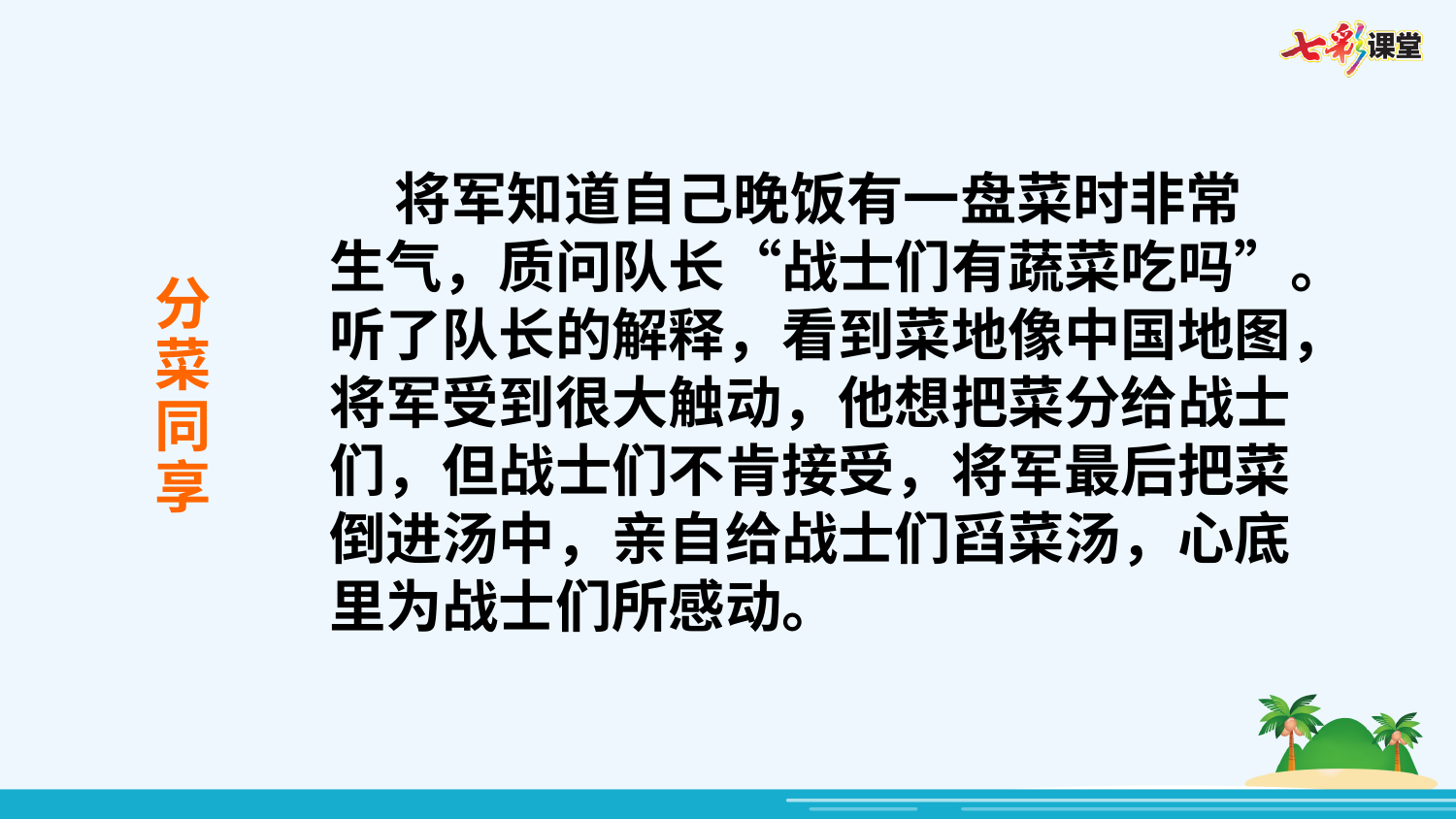

将军知道自己晚饭有一盘菜时非常生气，质问队长“战士们有蔬菜吃吗”。听了队长的解释，看到菜地像中国地图，将军受到很大触动，他想把菜分给战士们，但战士们不肯接受，将军最后把菜倒进汤中，亲自给战士们舀菜汤，心底里为战士们所感动。
分菜同享